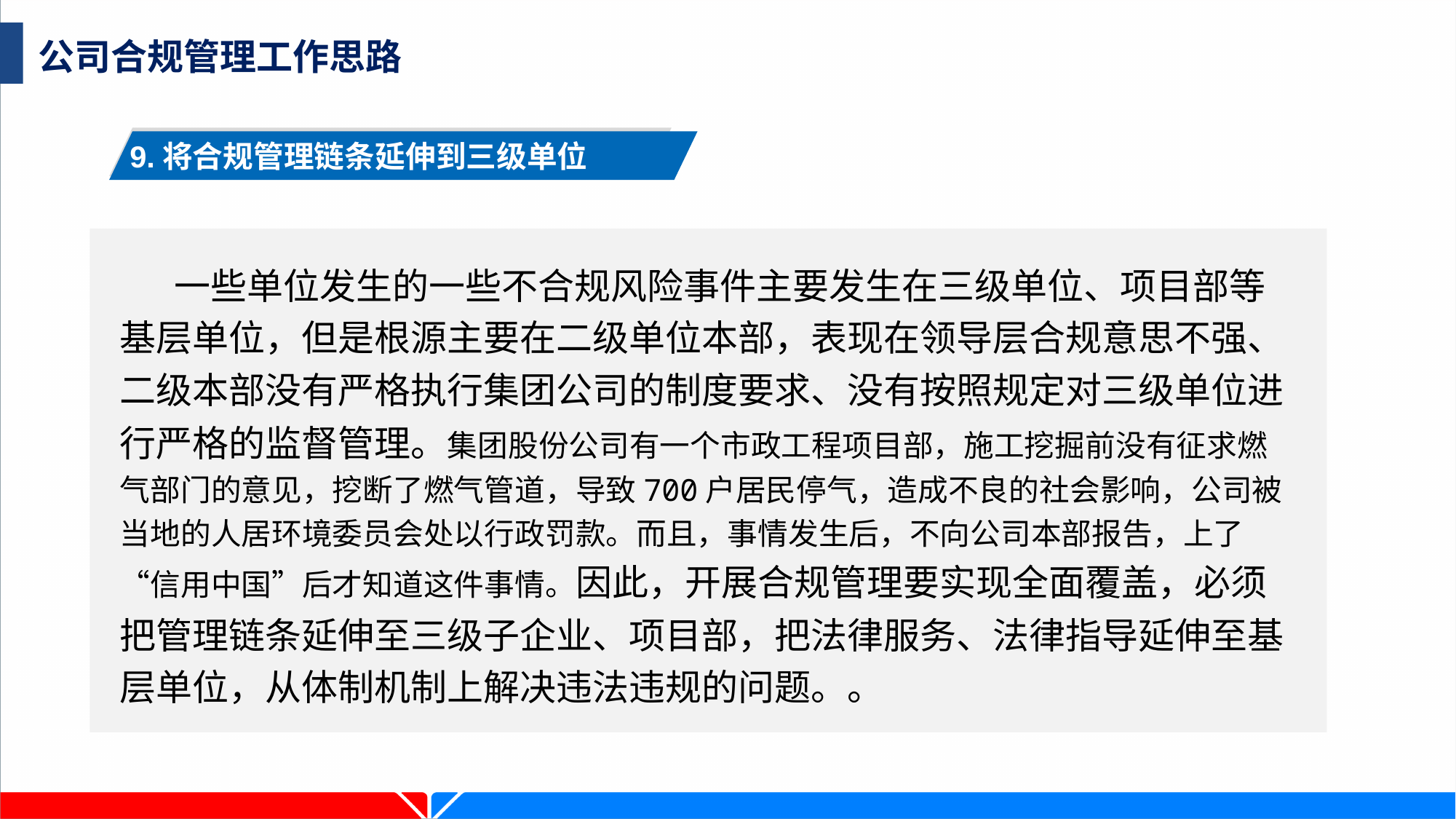

公司合规管理工作思路

9.将合规管理链条延伸到三级单位

一些单位发生的一些不合规风险事件主要发生在三级单位、项目部等基层单位，但是根源主要在二级单位本部，表现在领导层合规意思不强、二级本部没有严格执行集团公司的制度要求、没有按照规定对三级单位进行严格的监督管理。集团股份公司有一个市政工程项目部，施工挖掘前没有征求燃气部门的意见，挖断了燃气管道，导致700户居民停气，造成不良的社会影响，公司被当地的人居环境委员会处以行政罚款。而且，事情发生后，不向公司本部报告，上了“信用中国”后才知道这件事情。因此，开展合规管理要实现全面覆盖，必须把管理链条延伸至三级子企业、项目部，把法律服务、法律指导延伸至基层单位，从体制机制上解决违法违规的问题。。